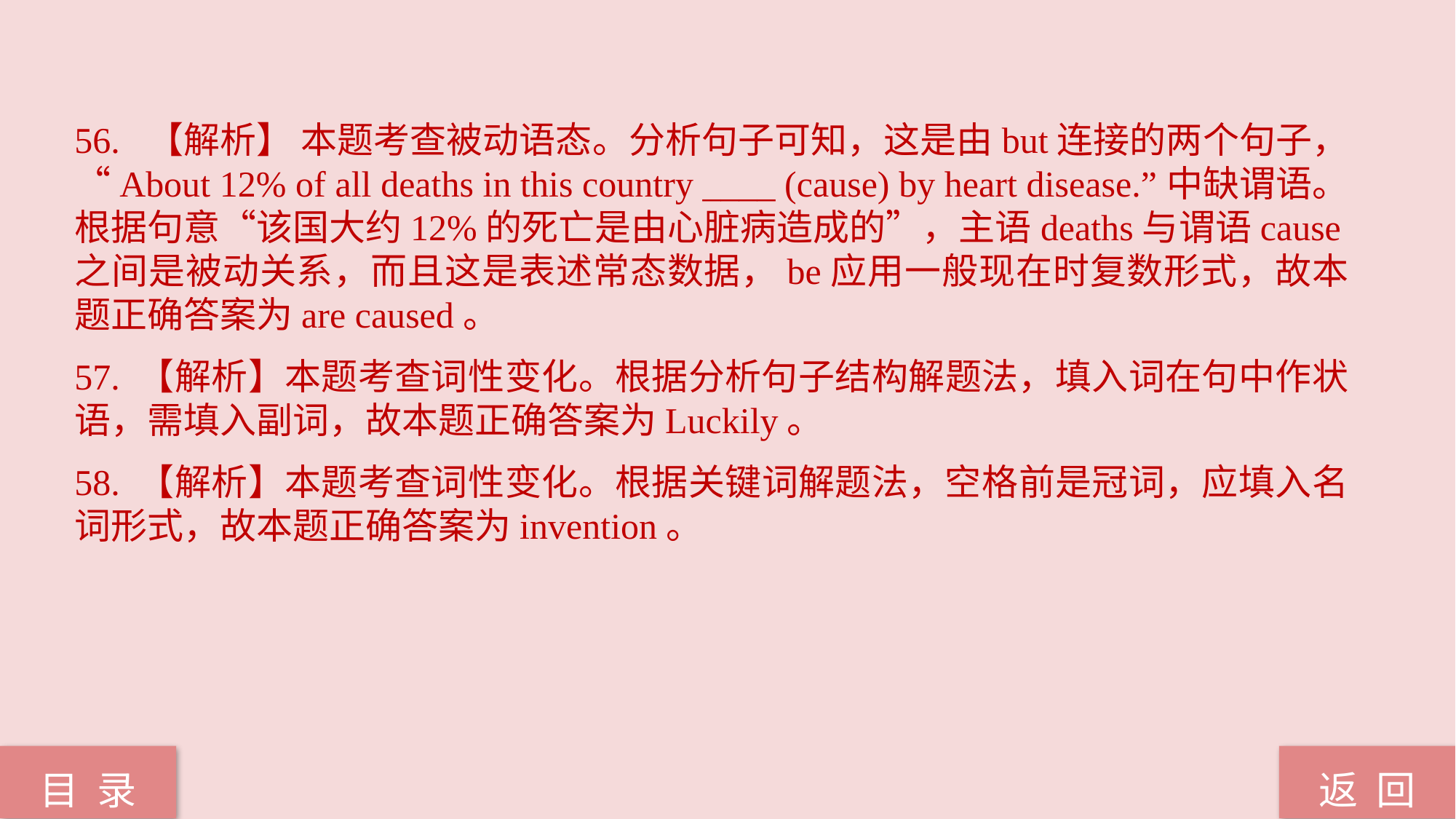

56.  【解析】 本题考查被动语态。分析句子可知，这是由but连接的两个句子，“About 12% of all deaths in this country ____ (cause) by heart disease.”中缺谓语。根据句意“该国大约12%的死亡是由心脏病造成的”，主语deaths与谓语cause之间是被动关系，而且这是表述常态数据，be应用一般现在时复数形式，故本题正确答案为are caused。
57. 【解析】本题考查词性变化。根据分析句子结构解题法，填入词在句中作状语，需填入副词，故本题正确答案为Luckily。
58. 【解析】本题考查词性变化。根据关键词解题法，空格前是冠词，应填入名词形式，故本题正确答案为invention。
返  回